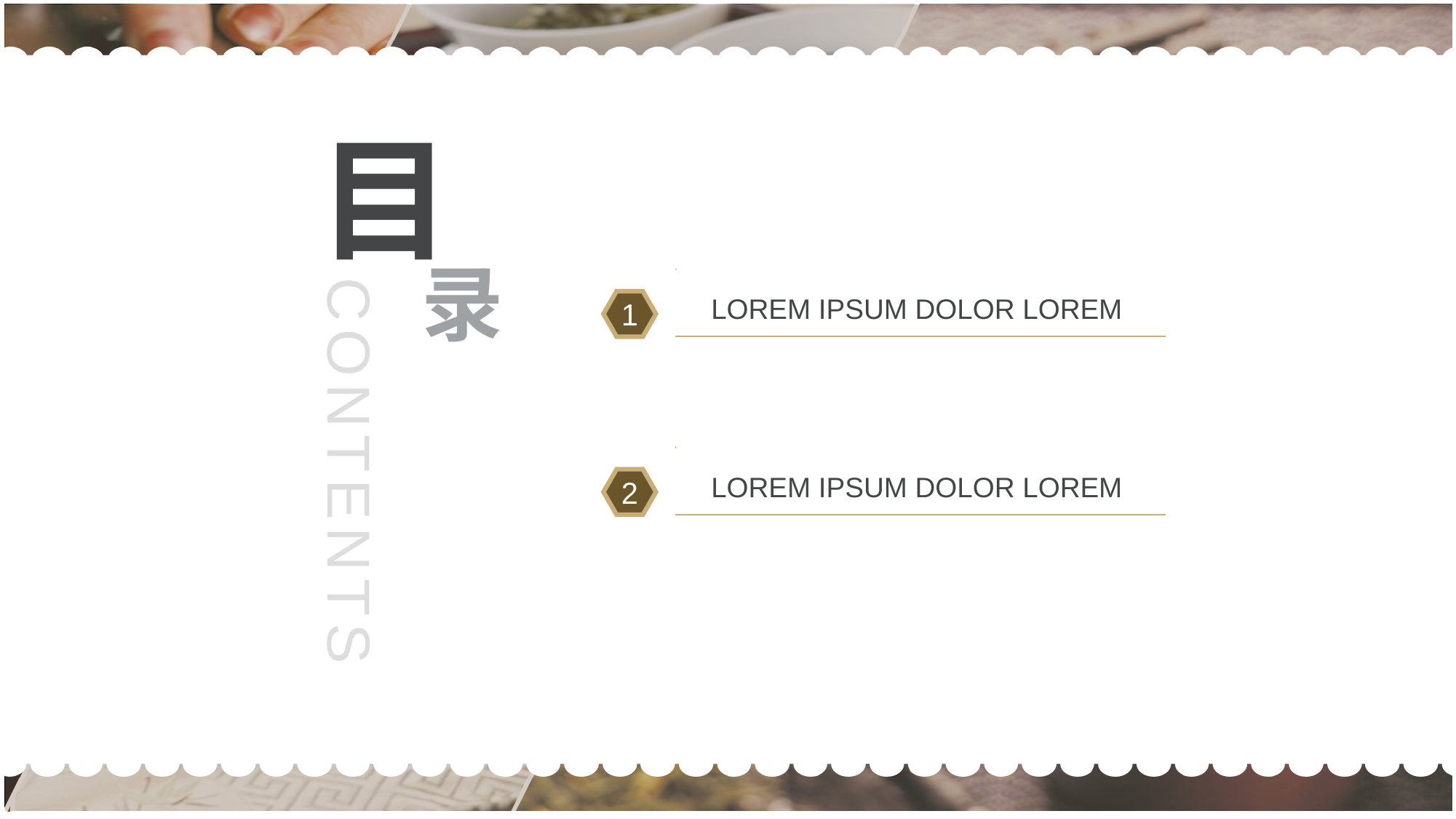

目
录
LOREM IPSUM DOLOR LOREM
1
CONTENTS
LOREM IPSUM DOLOR LOREM
2